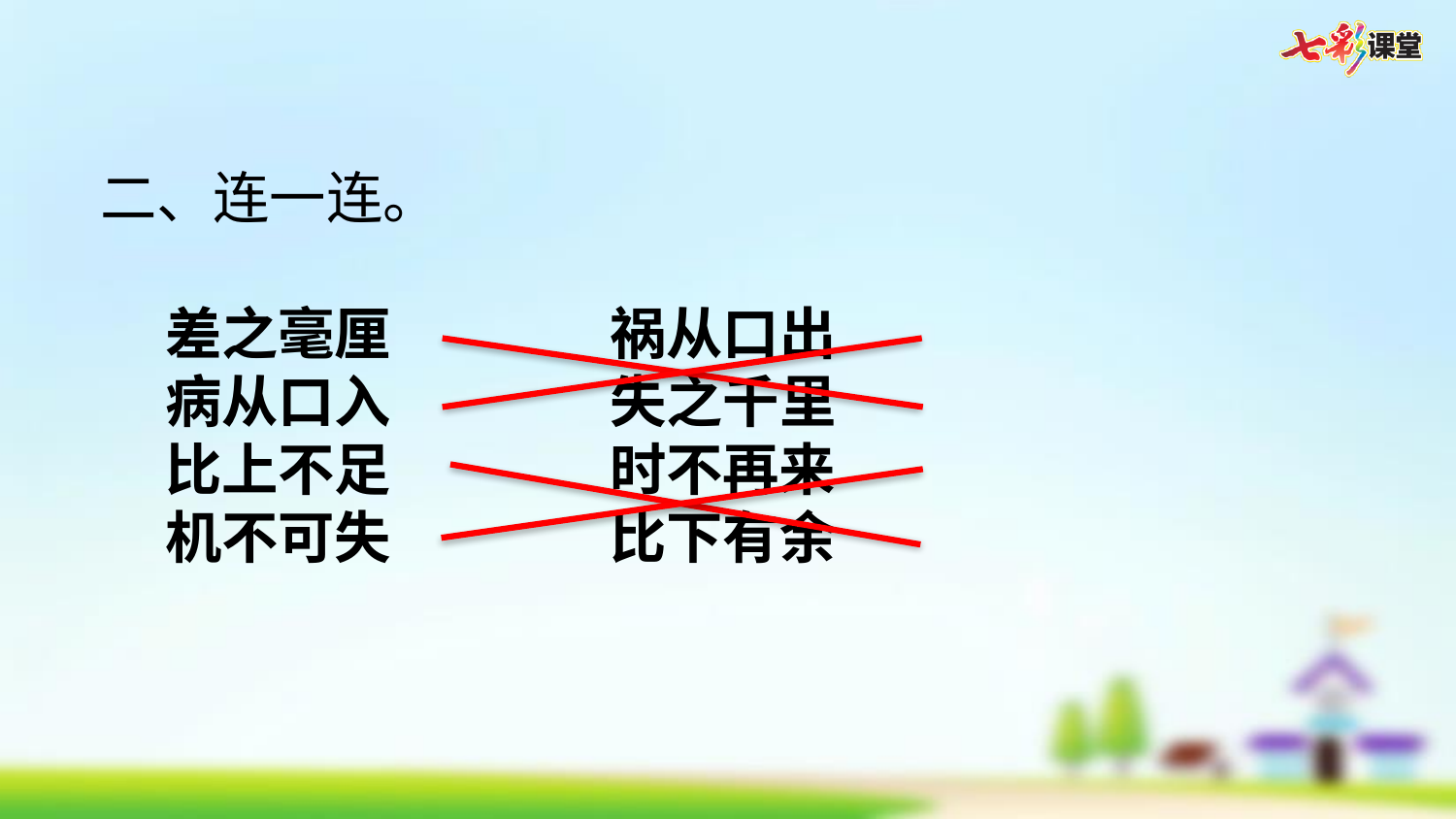

二、连一连。

    差之毫厘                 祸从口出
    病从口入                 失之千里
    比上不足                 时不再来
    机不可失                 比下有余